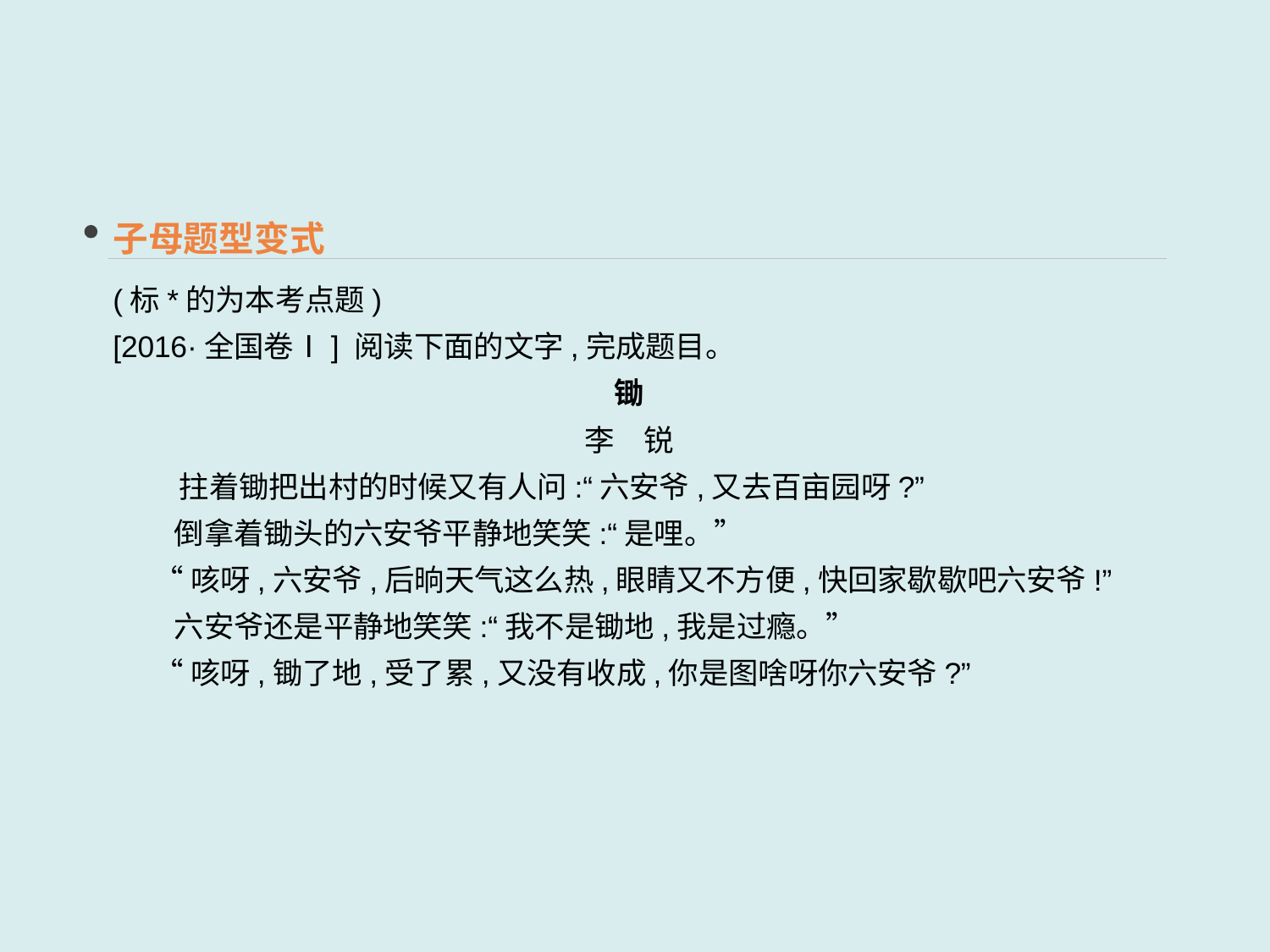

子母题型变式

(标*的为本考点题)
[2016·全国卷Ⅰ] 阅读下面的文字,完成题目。
锄
李　锐
　 　拄着锄把出村的时候又有人问:“六安爷,又去百亩园呀?”
        倒拿着锄头的六安爷平静地笑笑:“是哩。”
      “咳呀,六安爷,后晌天气这么热,眼睛又不方便,快回家歇歇吧六安爷!”
        六安爷还是平静地笑笑:“我不是锄地,我是过瘾。”
      “咳呀,锄了地,受了累,又没有收成,你是图啥呀你六安爷?”